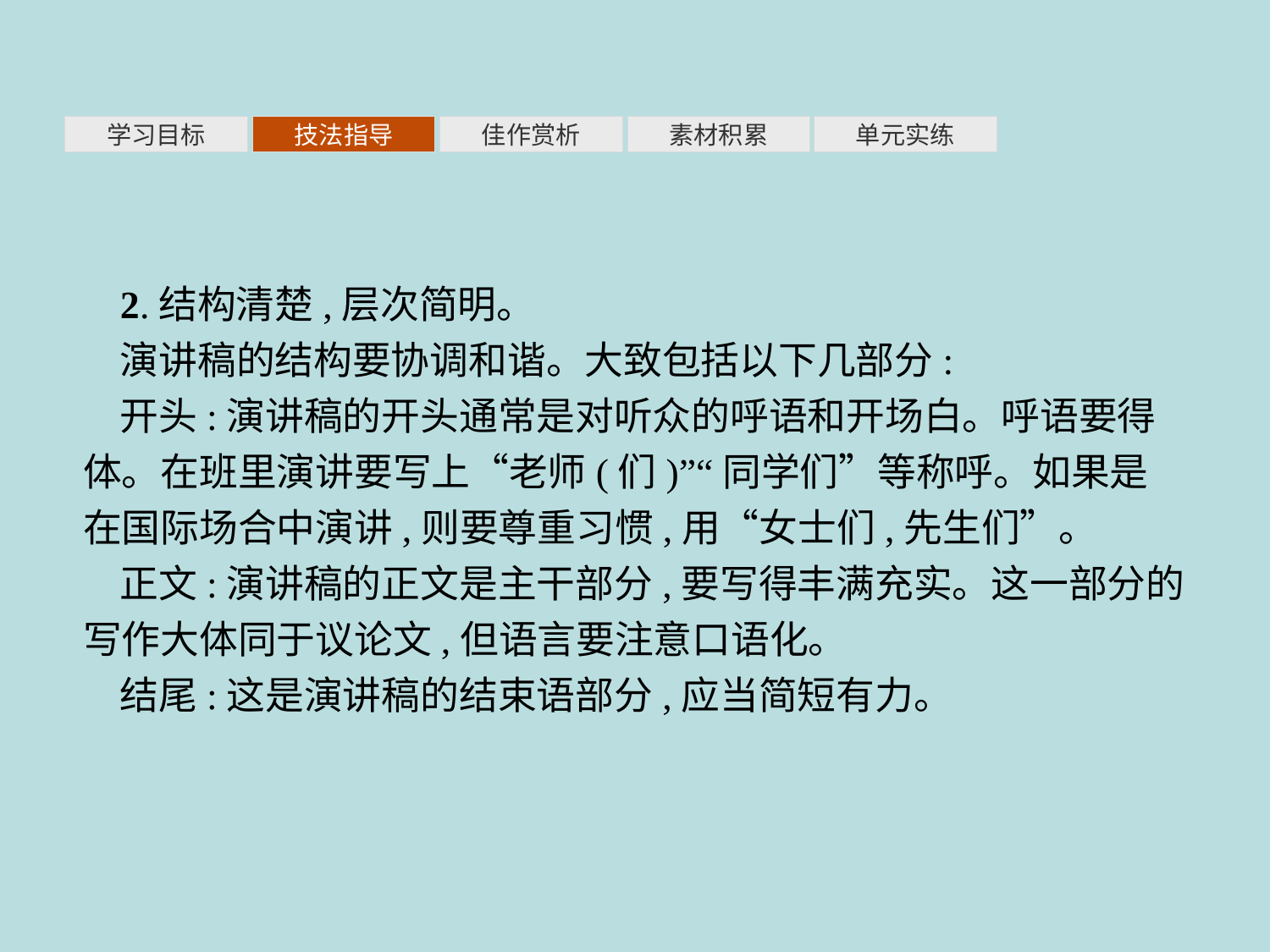

素材积累
学习目标
技法指导
佳作赏析
单元实练
2.结构清楚,层次简明。
演讲稿的结构要协调和谐。大致包括以下几部分:
开头:演讲稿的开头通常是对听众的呼语和开场白。呼语要得体。在班里演讲要写上“老师(们)”“同学们”等称呼。如果是在国际场合中演讲,则要尊重习惯,用“女士们,先生们”。
正文:演讲稿的正文是主干部分,要写得丰满充实。这一部分的写作大体同于议论文,但语言要注意口语化。
结尾:这是演讲稿的结束语部分,应当简短有力。